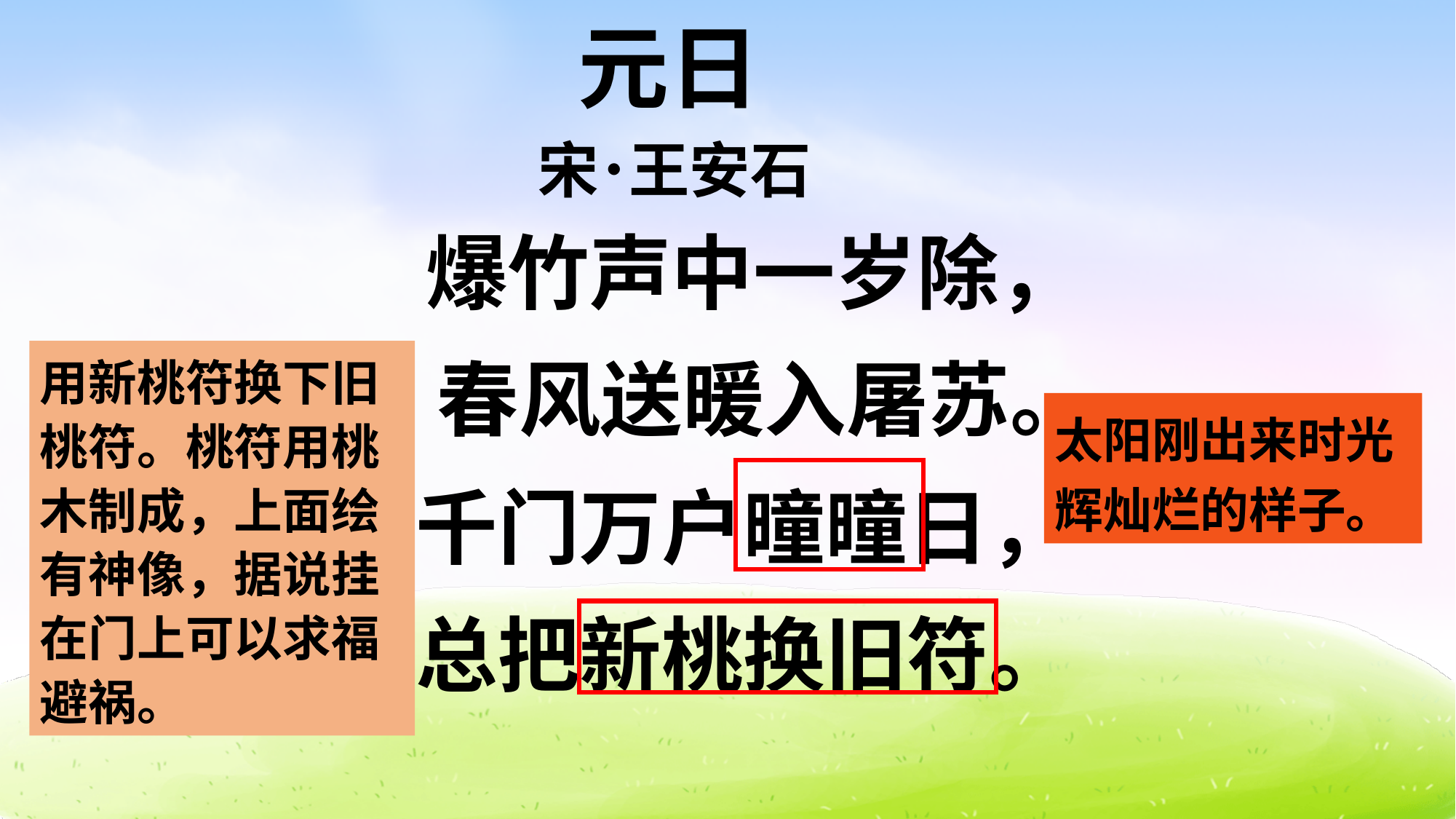

元日
  宋･王安石
爆竹声中一岁除，
 春风送暖入屠苏。
千门万户曈曈日，
总把新桃换旧符。
用新桃符换下旧桃符。桃符用桃木制成，上面绘有神像，据说挂在门上可以求福避祸。
太阳刚出来时光辉灿烂的样子。